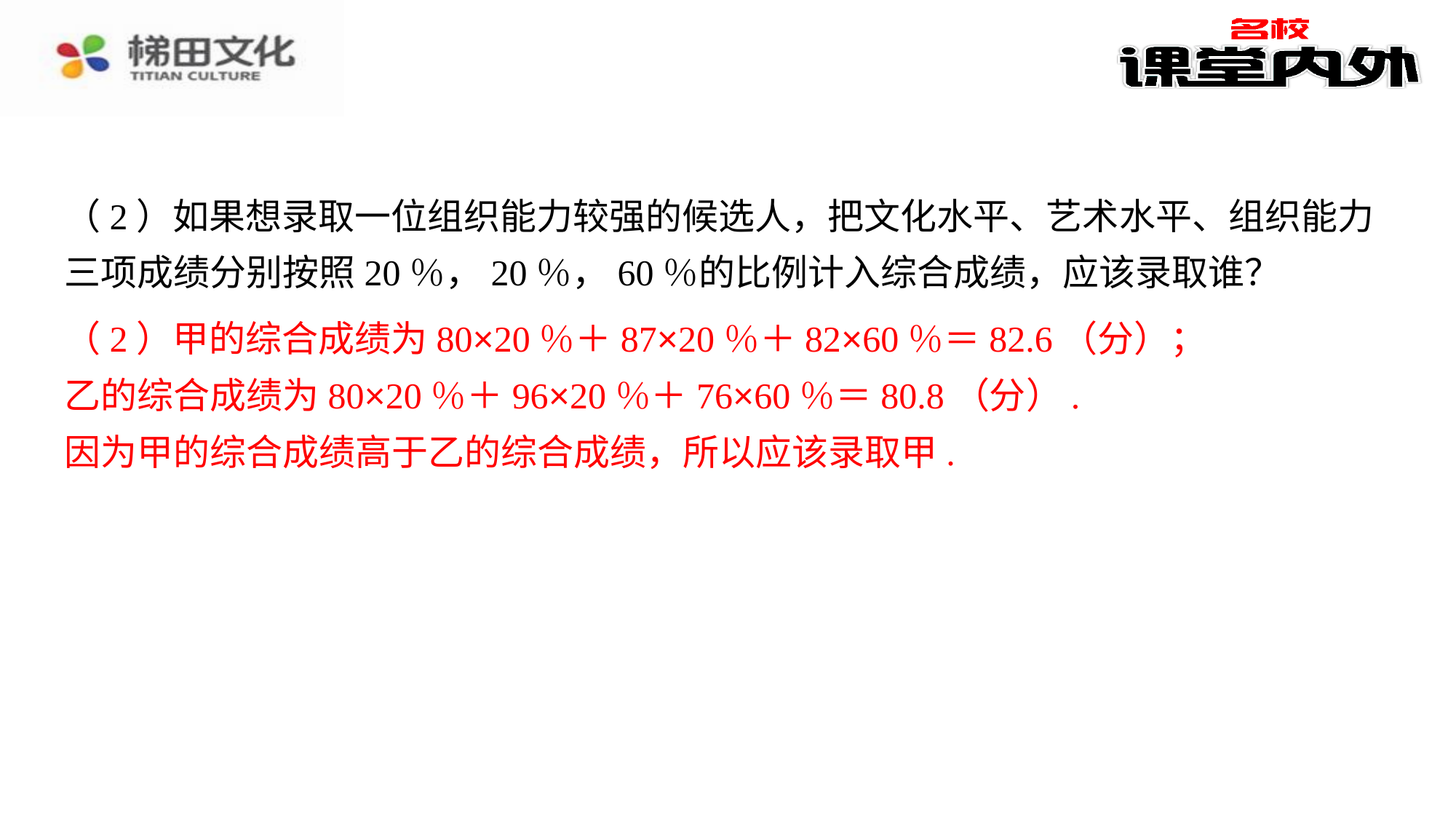

（2）如果想录取一位组织能力较强的候选人，把文化水平、艺术水平、组织能力三项成绩分别按照20％，20％，60％的比例计入综合成绩，应该录取谁？录取甲.⁠
（2）甲的综合成绩为80×20％＋87×20％＋82×60％＝82.6（分）；
乙的综合成绩为80×20％＋96×20％＋76×60％＝80.8（分）.
因为甲的综合成绩高于乙的综合成绩，所以应该录取甲.